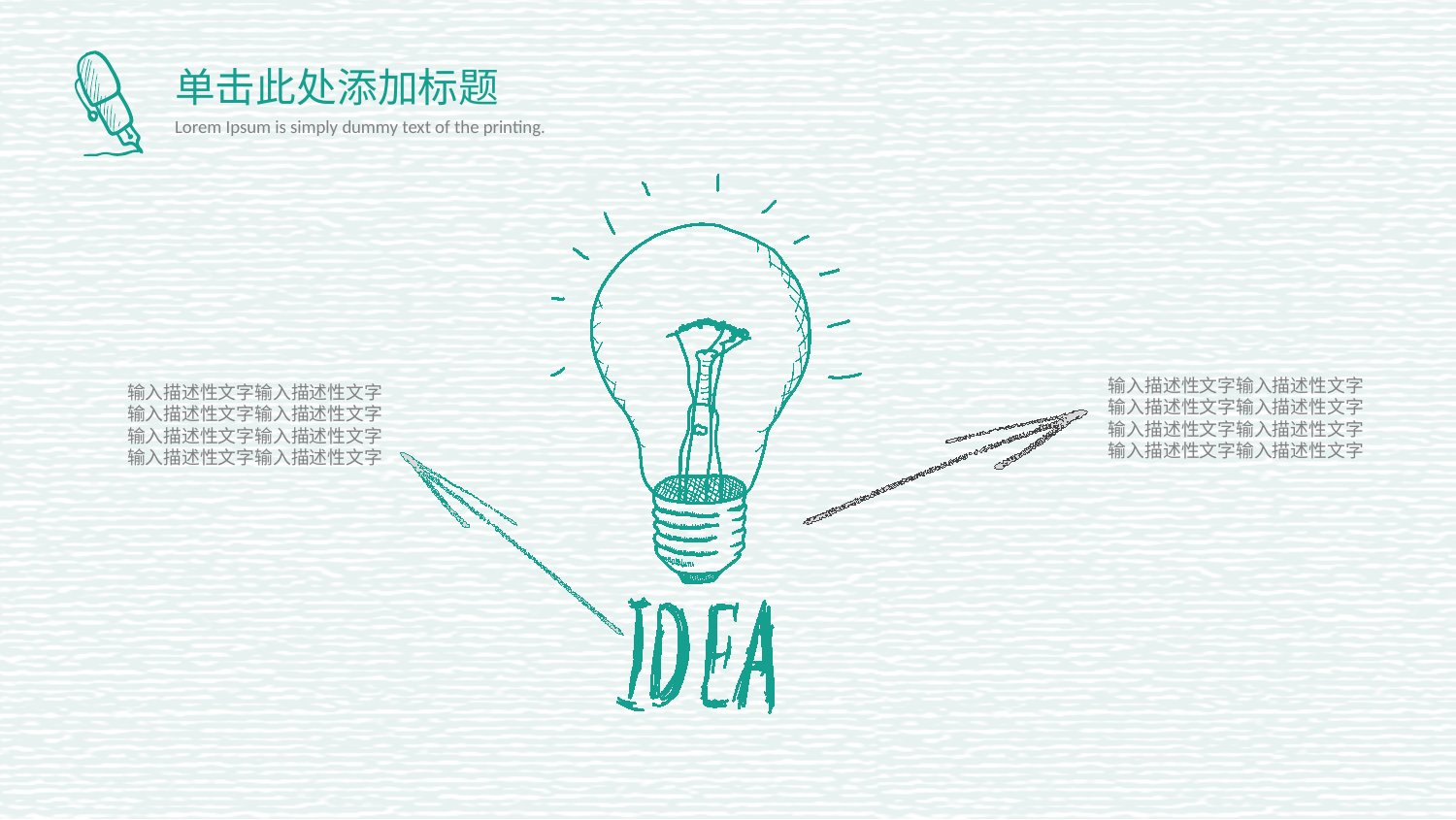

单击此处添加标题
Lorem Ipsum is simply dummy text of the printing.

输入描述性文字输入描述性文字
输入描述性文字输入描述性文字
输入描述性文字输入描述性文字
输入描述性文字输入描述性文字

输入描述性文字输入描述性文字
输入描述性文字输入描述性文字
输入描述性文字输入描述性文字
输入描述性文字输入描述性文字